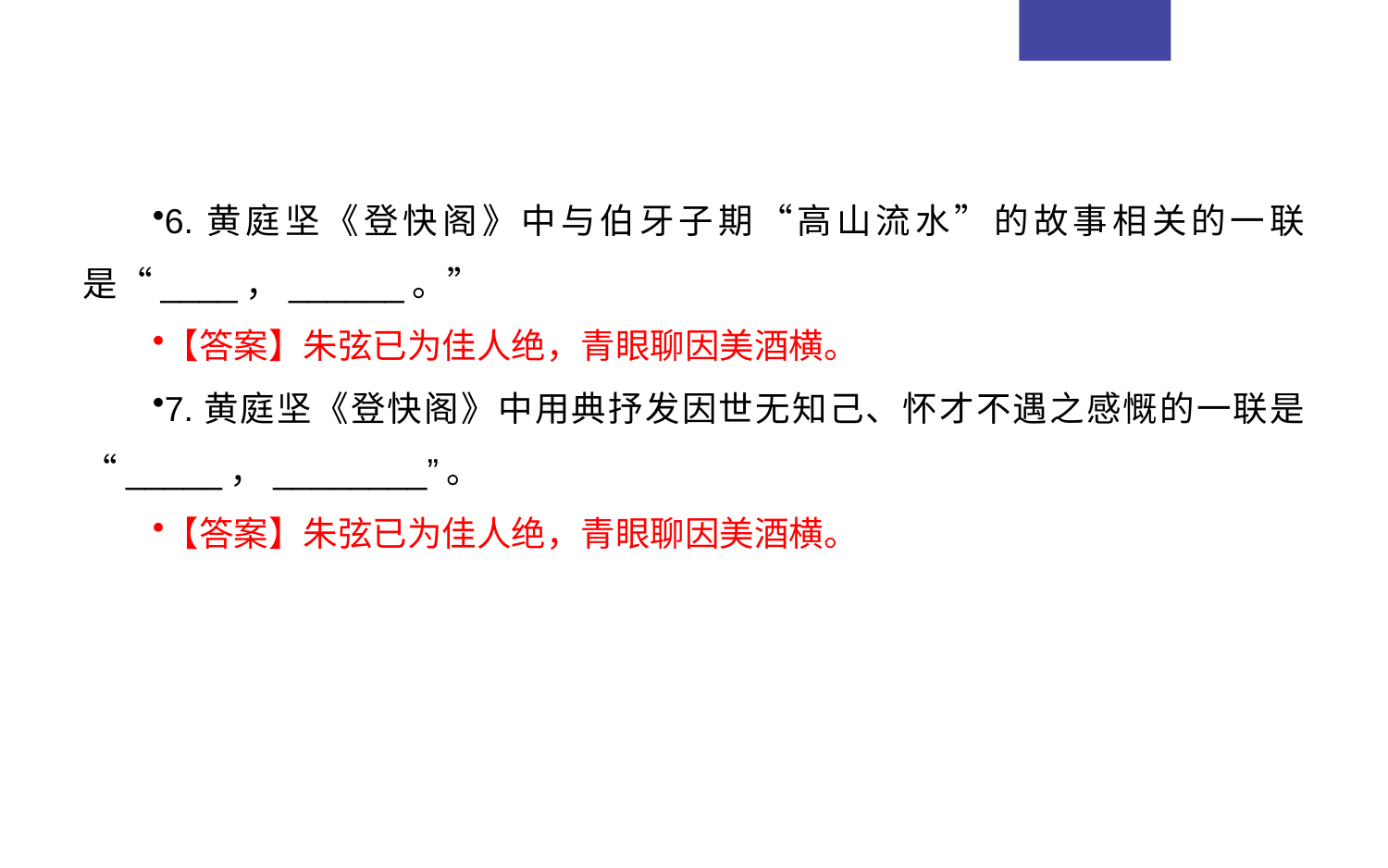

6.黄庭坚《登快阁》中与伯牙子期“高山流水”的故事相关的一联是“____，______。”
【答案】朱弦已为佳人绝，青眼聊因美酒横。
7.黄庭坚《登快阁》中用典抒发因世无知己、怀才不遇之感慨的一联是“_____，________”。
【答案】朱弦已为佳人绝，青眼聊因美酒横。